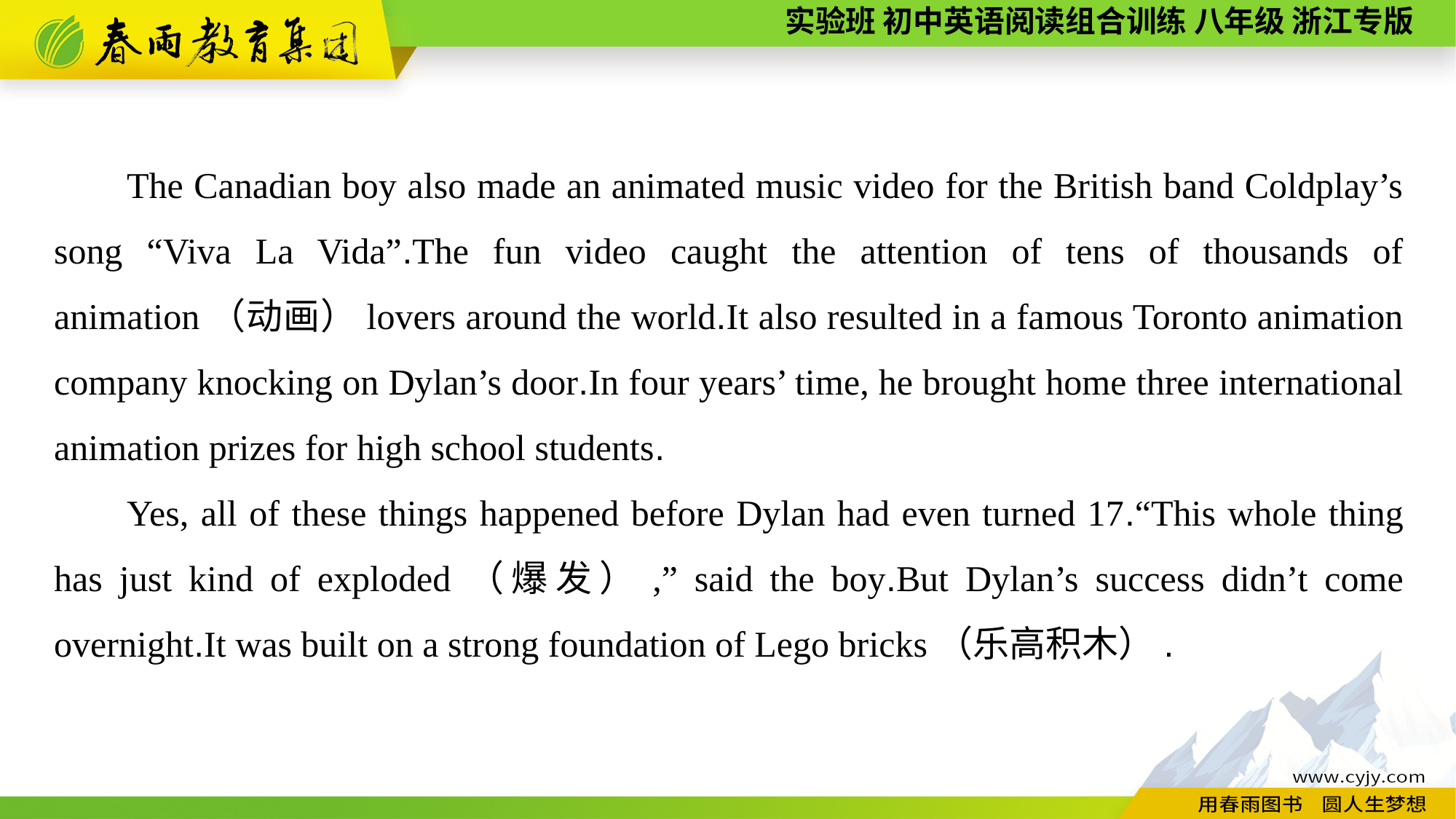

The Canadian boy also made an animated music video for the British band Coldplay’s song “Viva La Vida”.The fun video caught the attention of tens of thousands of animation（动画）lovers around the world.It also resulted in a famous Toronto animation company knocking on Dylan’s door.In four years’ time, he brought home three international animation prizes for high school students.
Yes, all of these things happened before Dylan had even turned 17.“This whole thing has just kind of exploded（爆发）,” said the boy.But Dylan’s success didn’t come overnight.It was built on a strong foundation of Lego bricks（乐高积木）.